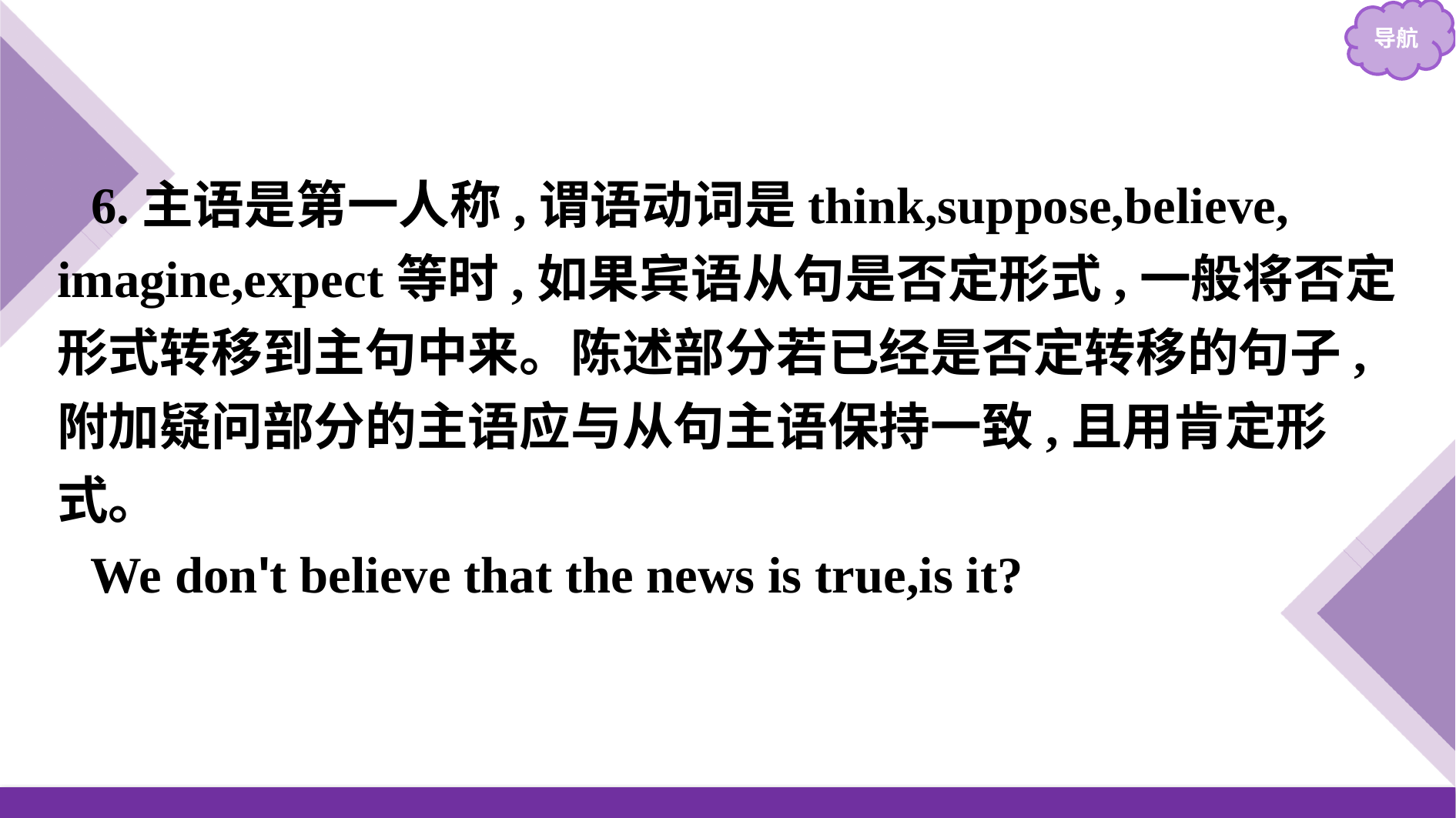

6.主语是第一人称,谓语动词是think,suppose,believe, imagine,expect等时,如果宾语从句是否定形式,一般将否定形式转移到主句中来。陈述部分若已经是否定转移的句子,附加疑问部分的主语应与从句主语保持一致,且用肯定形式。
We don't believe that the news is true,is it?